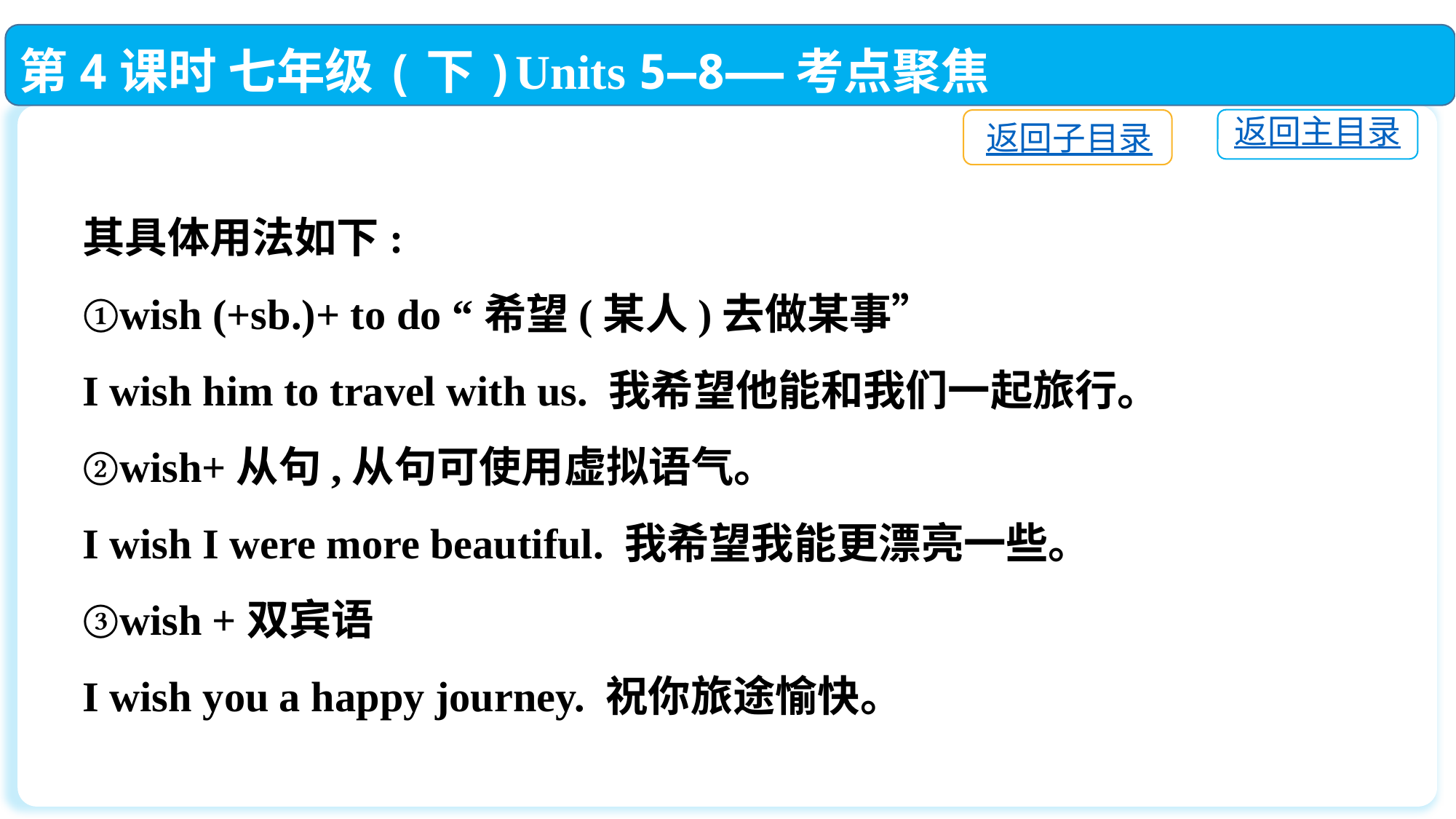

第4课时 七年级(下)Units 5—8——考点聚焦

返回主目录

返回子目录
其具体用法如下:
①wish (+sb.)+ to do “希望(某人)去做某事”
I wish him to travel with us. 我希望他能和我们一起旅行。
②wish+从句,从句可使用虚拟语气。
I wish I were more beautiful. 我希望我能更漂亮一些。
③wish +双宾语
I wish you a happy journey. 祝你旅途愉快。